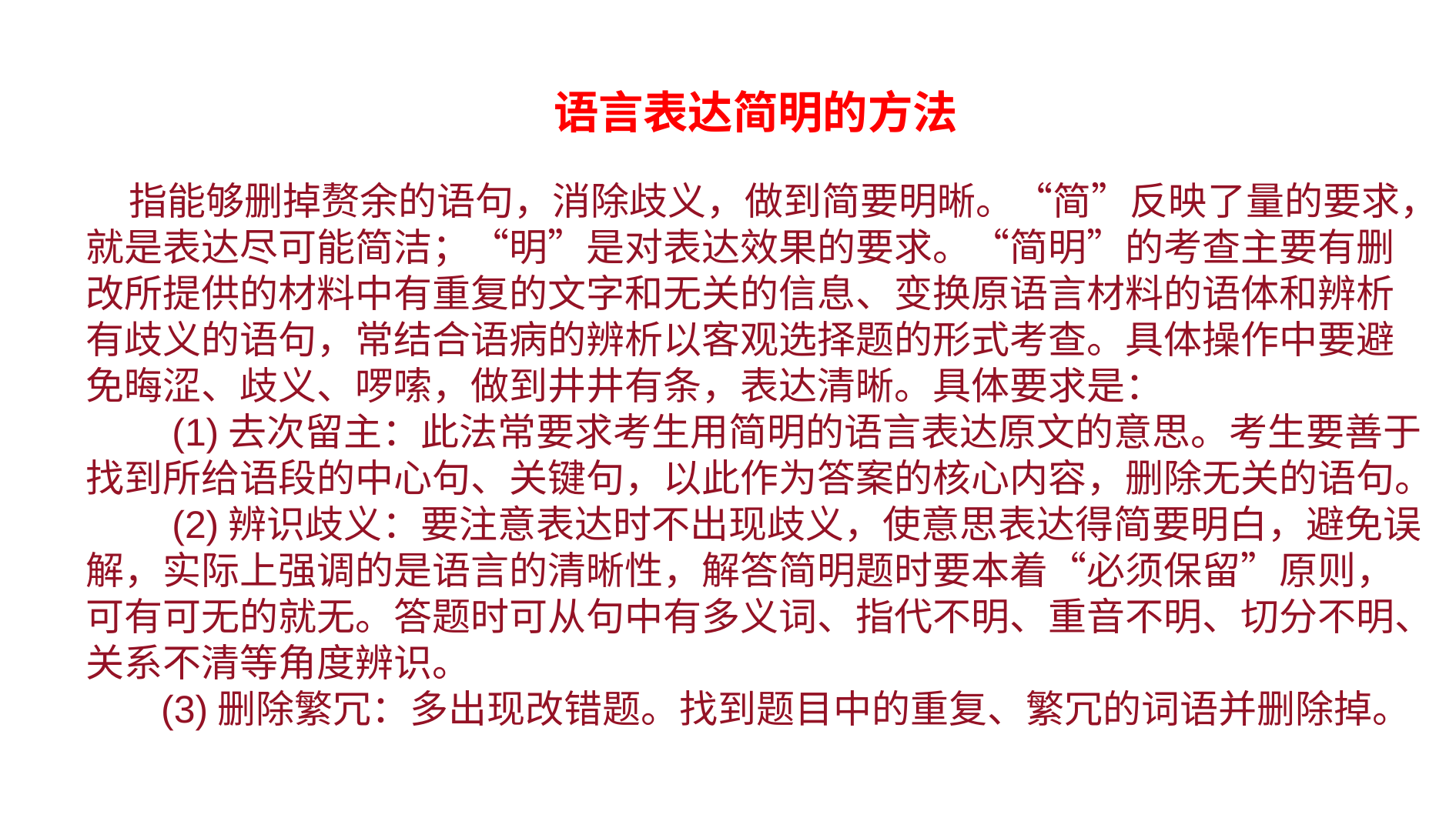

语言表达简明的方法

     指能够删掉赘余的语句，消除歧义，做到简要明晰。“简”反映了量的要求，就是表达尽可能简洁；“明”是对表达效果的要求。“简明”的考查主要有删改所提供的材料中有重复的文字和无关的信息、变换原语言材料的语体和辨析有歧义的语句，常结合语病的辨析以客观选择题的形式考查。具体操作中要避免晦涩、歧义、啰嗦，做到井井有条，表达清晰。具体要求是：
        (1)去次留主：此法常要求考生用简明的语言表达原文的意思。考生要善于找到所给语段的中心句、关键句，以此作为答案的核心内容，删除无关的语句。
        (2)辨识歧义：要注意表达时不出现歧义，使意思表达得简要明白，避免误解，实际上强调的是语言的清晰性，解答简明题时要本着“必须保留”原则，可有可无的就无。答题时可从句中有多义词、指代不明、重音不明、切分不明、关系不清等角度辨识。
       (3)删除繁冗：多出现改错题。找到题目中的重复、繁冗的词语并删除掉。